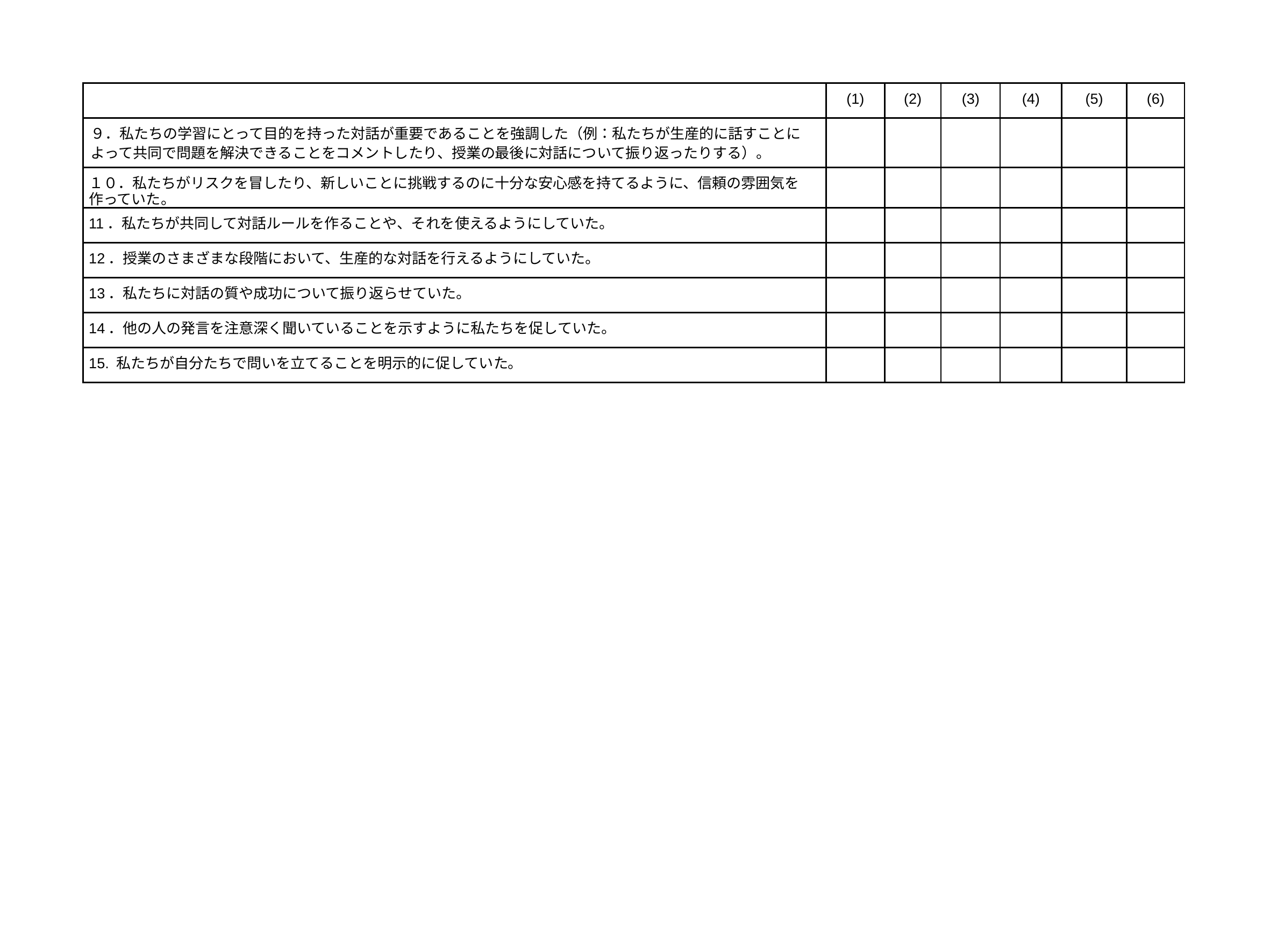

|  | (1) | (2) | (3) | (4) | (5) | (6) |
| --- | --- | --- | --- | --- | --- | --- |
| ９．私たちの学習にとって目的を持った対話が重要であることを強調した（例：私たちが生産的に話すことによって共同で問題を解決できることをコメントしたり、授業の最後に対話について振り返ったりする）。 |  |  |  |  |  |  |
| １０．私たちがリスクを冒したり、新しいことに挑戦するのに十分な安心感を持てるように、信頼の雰囲気を作っていた。 |  |  |  |  |  |  |
| 11．私たちが共同して対話ルールを作ることや、それを使えるようにしていた。 |  |  |  |  |  |  |
| 12．授業のさまざまな段階において、生産的な対話を行えるようにしていた。 |  |  |  |  |  |  |
| 13．私たちに対話の質や成功について振り返らせていた。 |  |  |  |  |  |  |
| 14．他の人の発言を注意深く聞いていることを示すように私たちを促していた。 |  |  |  |  |  |  |
| 15. 私たちが自分たちで問いを立てることを明示的に促していた。 |  |  |  |  |  |  |